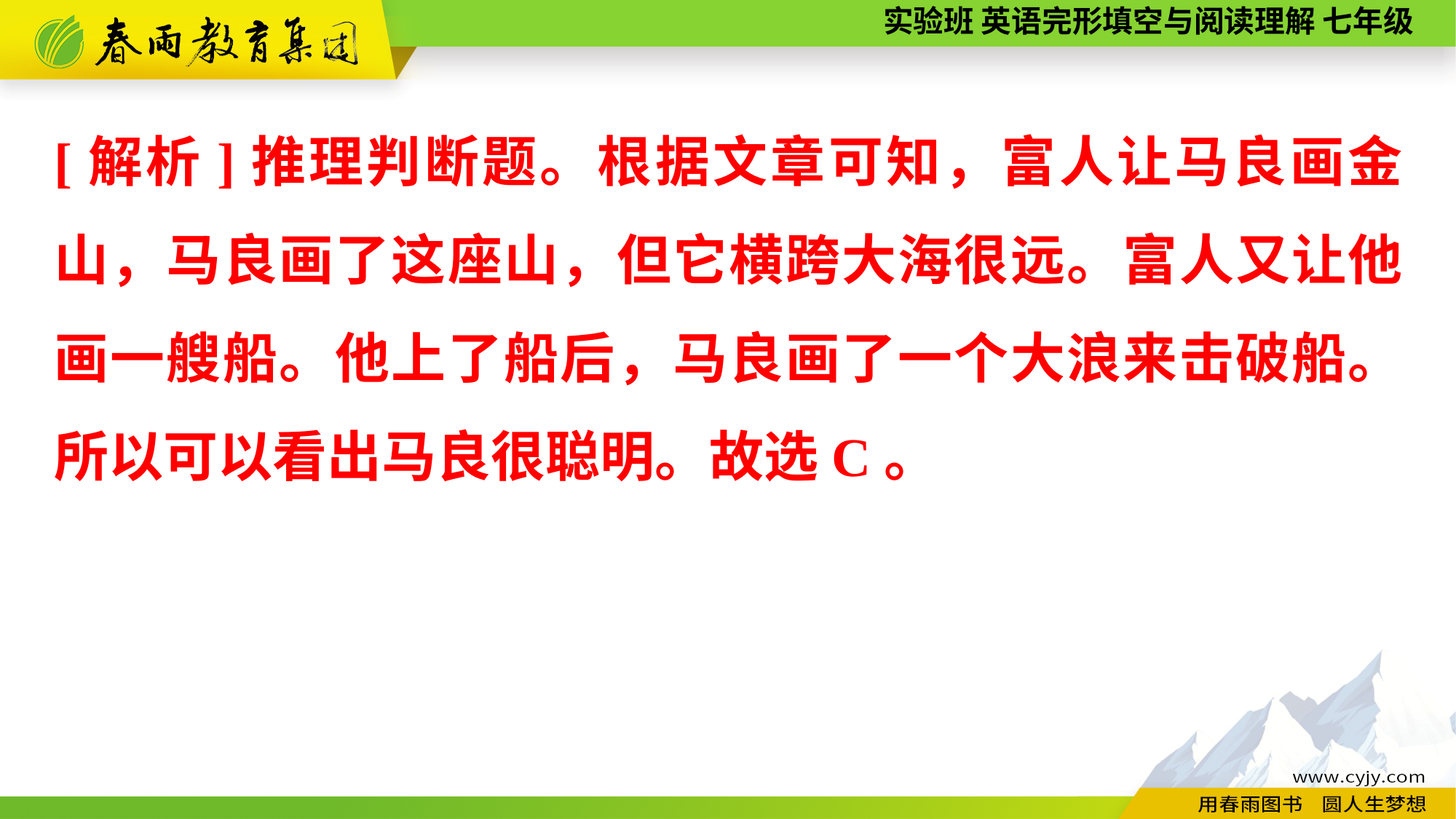

[解析]推理判断题。根据文章可知，富人让马良画金山，马良画了这座山，但它横跨大海很远。富人又让他画一艘船。他上了船后，马良画了一个大浪来击破船。所以可以看出马良很聪明。故选C。